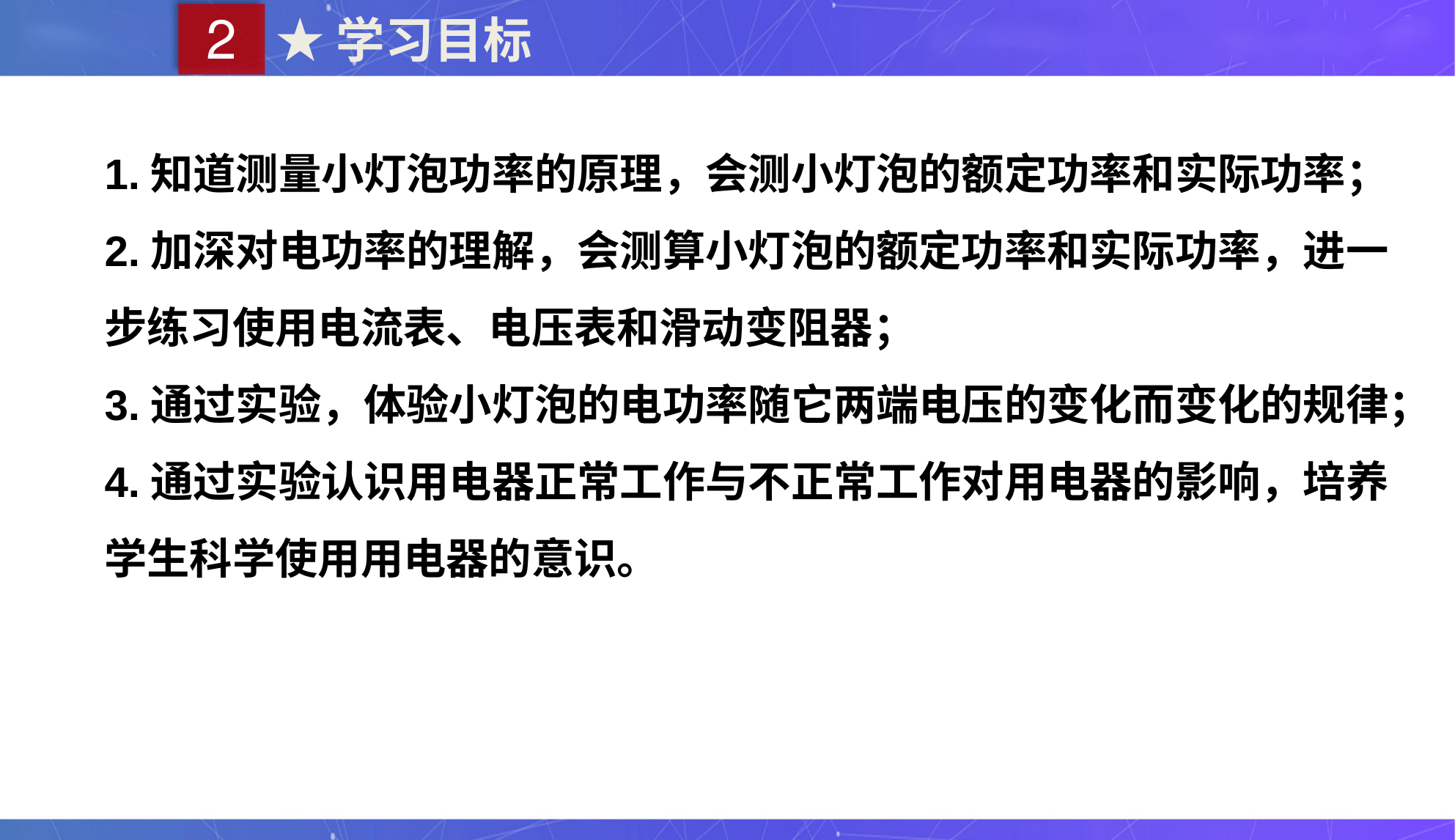

2
★学习目标
1.知道测量小灯泡功率的原理，会测小灯泡的额定功率和实际功率；
2.加深对电功率的理解，会测算小灯泡的额定功率和实际功率，进一步练习使用电流表、电压表和滑动变阻器；
3.通过实验，体验小灯泡的电功率随它两端电压的变化而变化的规律；
4.通过实验认识用电器正常工作与不正常工作对用电器的影响，培养学生科学使用用电器的意识。